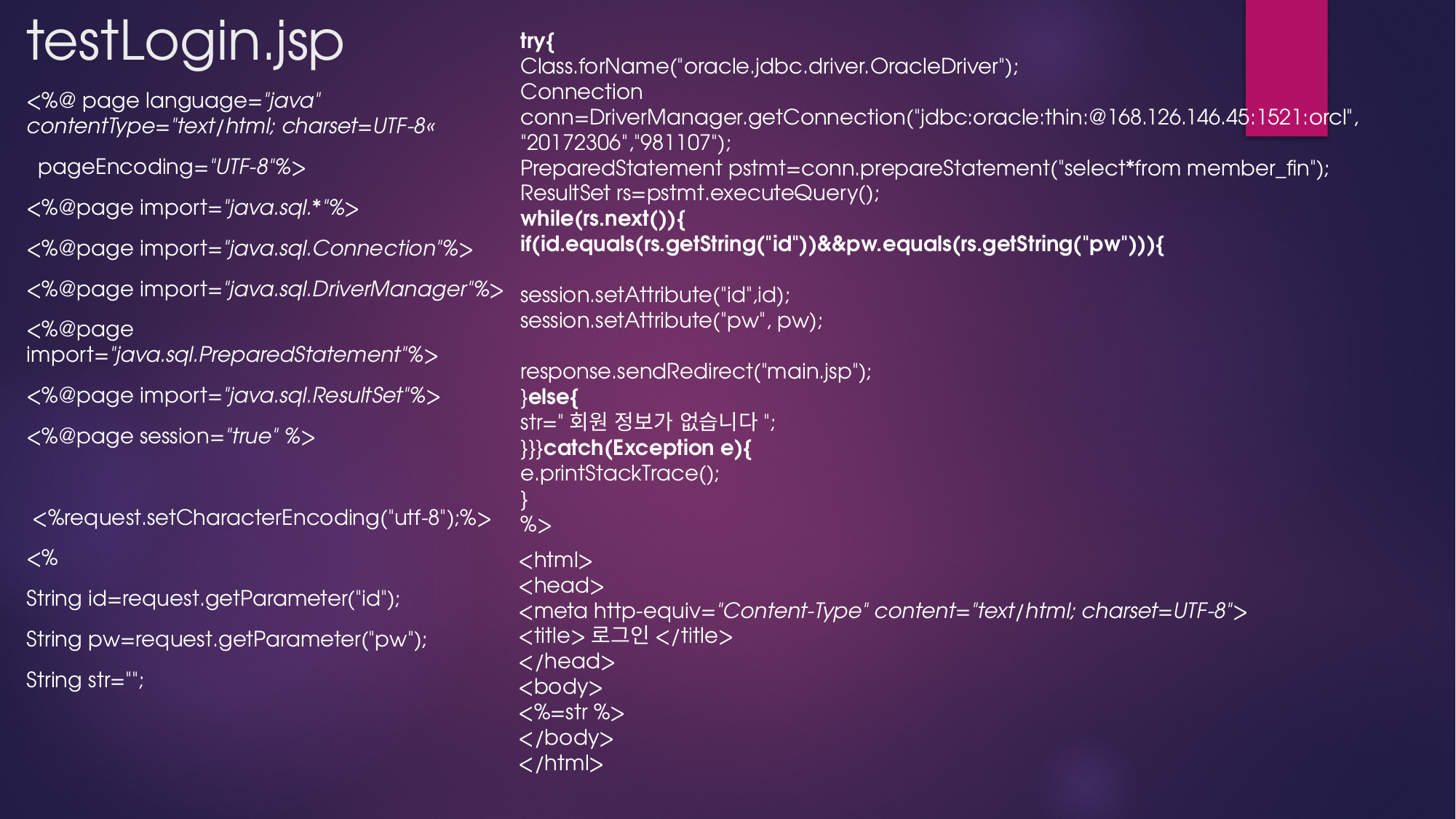

# testLogin.jsp
try{
Class.forName("oracle.jdbc.driver.OracleDriver");
Connection conn=DriverManager.getConnection("jdbc:oracle:thin:@168.126.146.45:1521:orcl","20172306","981107");
PreparedStatement pstmt=conn.prepareStatement("select*from member_fin");
ResultSet rs=pstmt.executeQuery();
while(rs.next()){
if(id.equals(rs.getString("id"))&&pw.equals(rs.getString("pw"))){

session.setAttribute("id",id);
session.setAttribute("pw", pw);

response.sendRedirect("main.jsp");
}else{
str="회원 정보가 없습니다";
}}}catch(Exception e){
e.printStackTrace();
}
%>

<%@ page language="java" contentType="text/html; charset=UTF-8«
  pageEncoding="UTF-8"%>
<%@page import="java.sql.*"%>
<%@page import="java.sql.Connection"%>
<%@page import="java.sql.DriverManager"%>
<%@page import="java.sql.PreparedStatement"%>
<%@page import="java.sql.ResultSet"%>
<%@page session="true" %>

 <%request.setCharacterEncoding("utf-8");%>
<%
String id=request.getParameter("id");
String pw=request.getParameter("pw");
String str="";

<html>
<head>
<meta http-equiv="Content-Type" content="text/html; charset=UTF-8">
<title>로그인</title>
</head>
<body>
<%=str %>
</body>
</html>